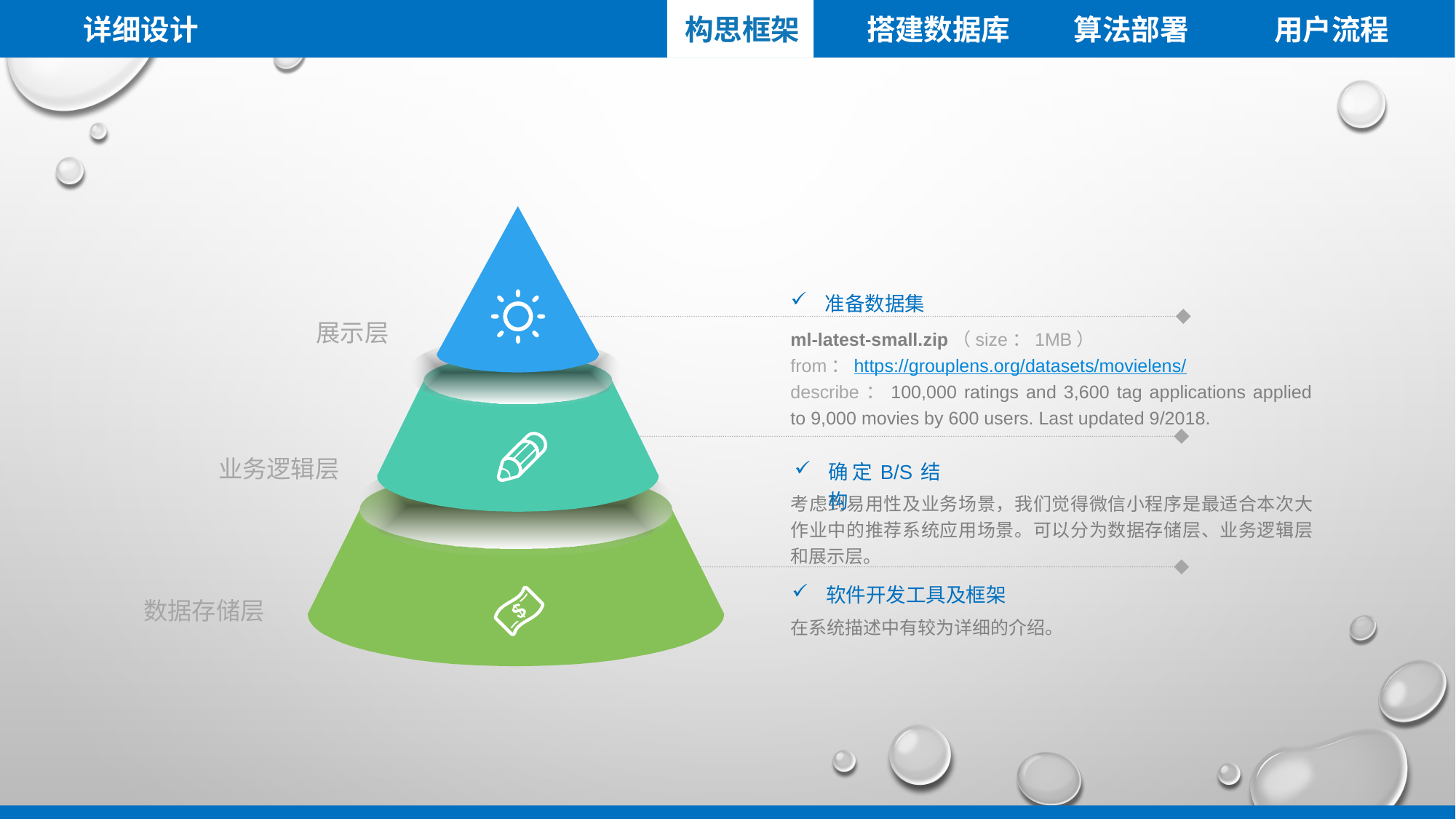

详细设计
搭建数据库
算法部署
用户流程
构思框架

准备数据集

展示层

ml-latest-small.zip（size：1MB）
from：https://grouplens.org/datasets/movielens/
describe：100,000 ratings and 3,600 tag applications applied to 9,000 movies by 600 users. Last updated 9/2018.

业务逻辑层
确定B/S结构

考虑到易用性及业务场景，我们觉得微信小程序是最适合本次大作业中的推荐系统应用场景。可以分为数据存储层、业务逻辑层和展示层。
软件开发工具及框架

数据存储层
在系统描述中有较为详细的介绍。